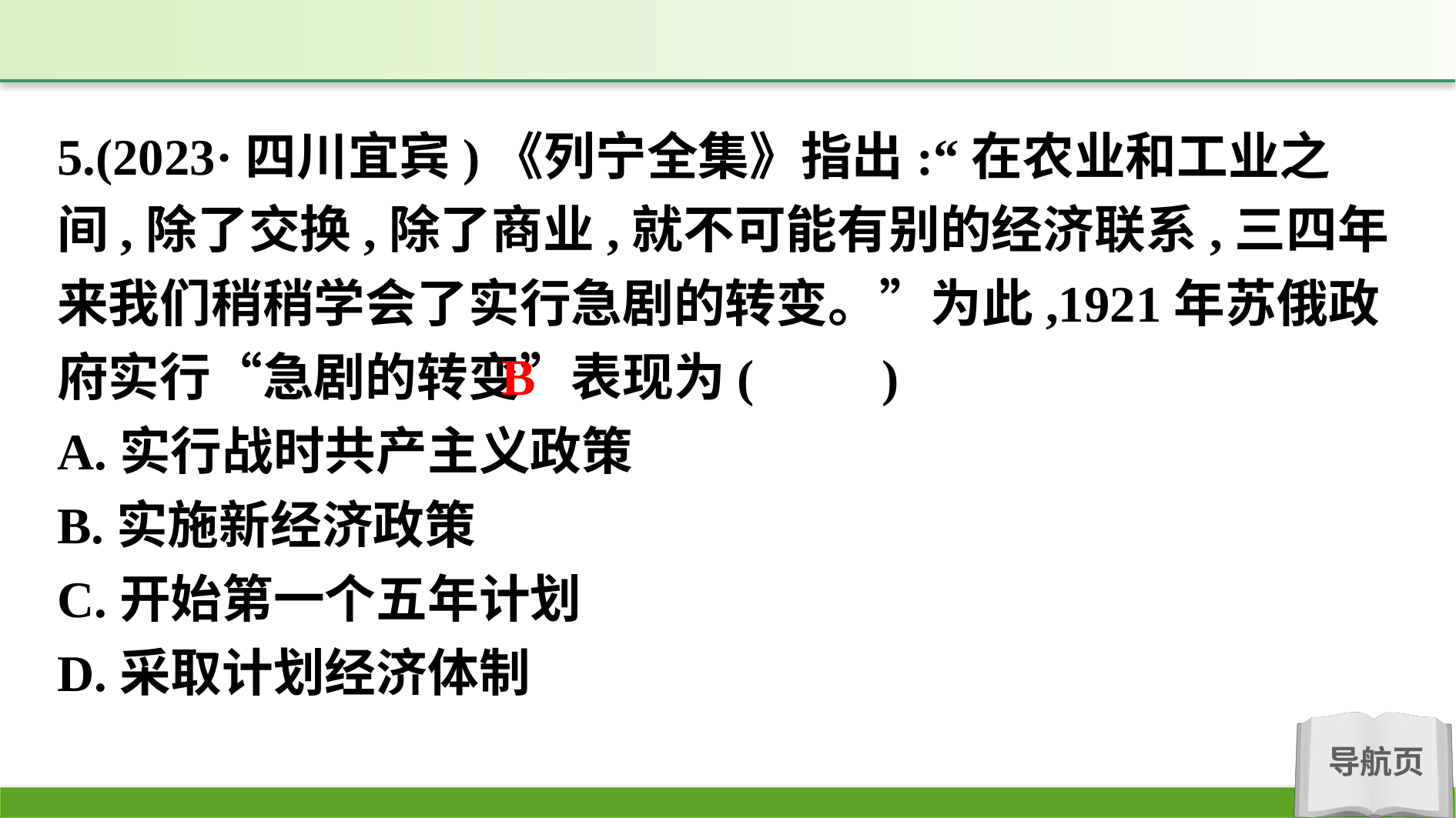

5.(2023·四川宜宾)《列宁全集》指出:“在农业和工业之间,除了交换,除了商业,就不可能有别的经济联系,三四年来我们稍稍学会了实行急剧的转变。”为此,1921年苏俄政府实行“急剧的转变”表现为(　　)
A.实行战时共产主义政策
B.实施新经济政策
C.开始第一个五年计划
D.采取计划经济体制
B